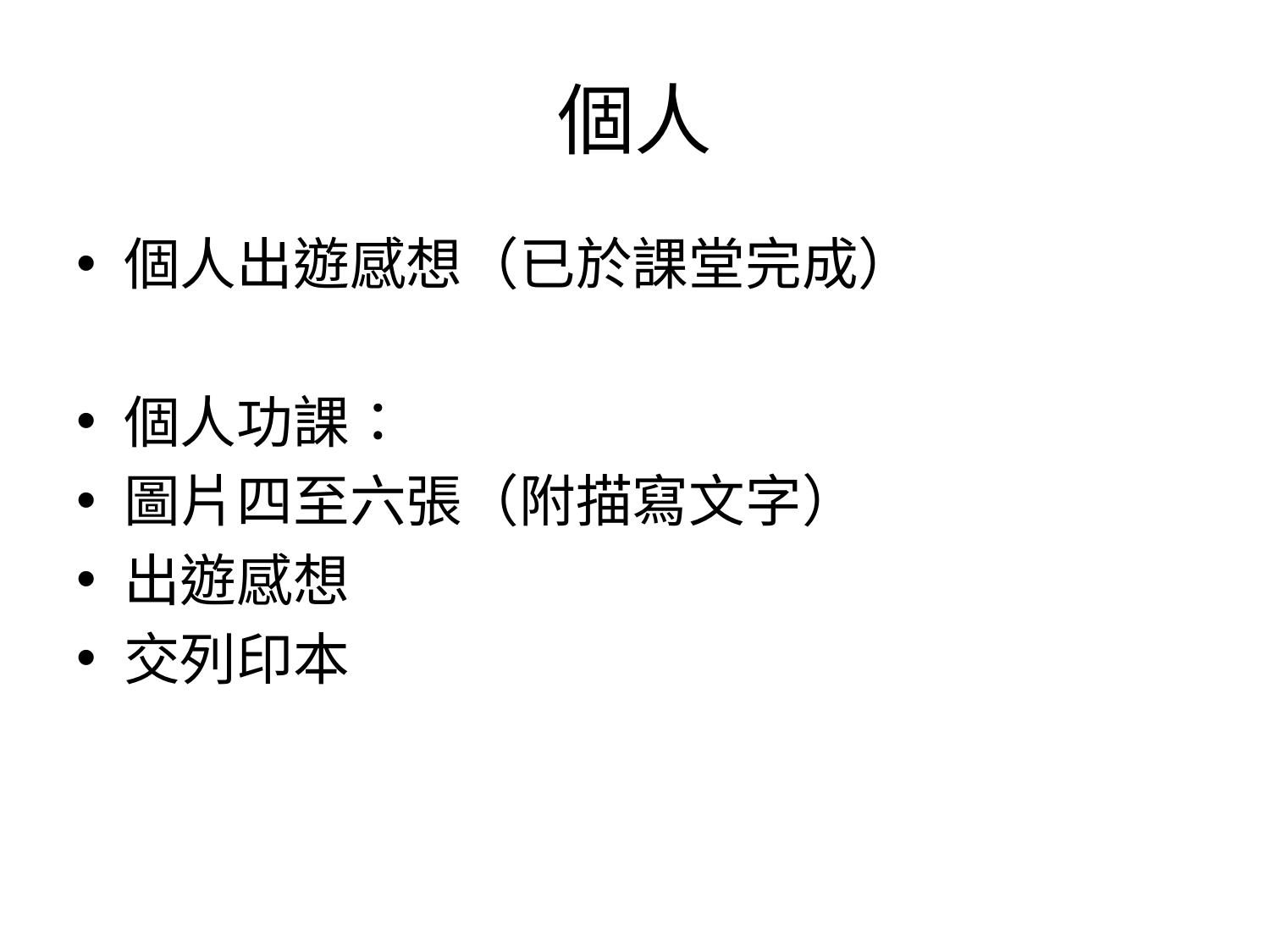

# 個人
個人出遊感想（已於課堂完成）

個人功課：
圖片四至六張（附描寫文字）
出遊感想
交列印本